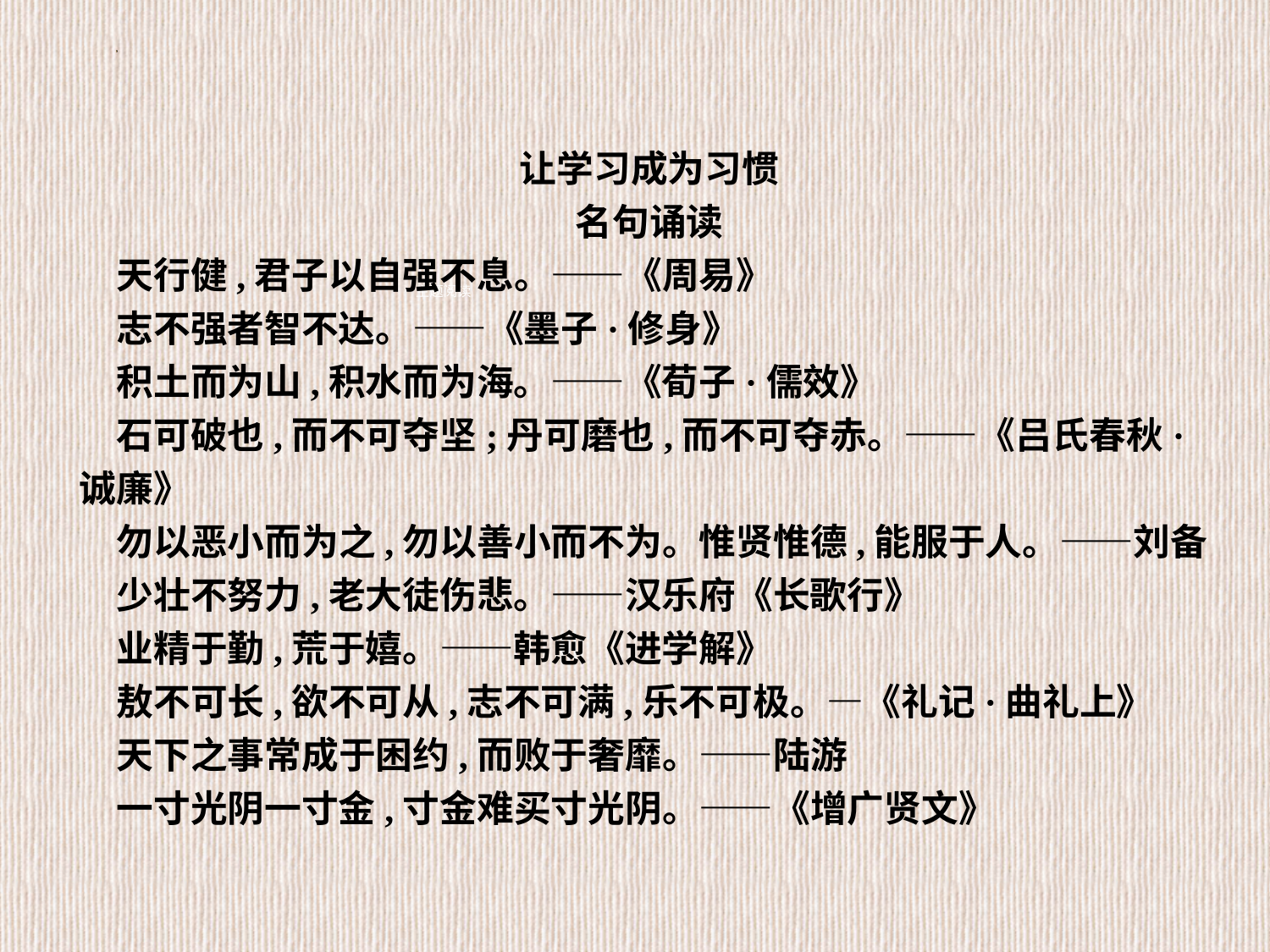

让学习成为习惯
名句诵读
天行健,君子以自强不息。——《周易》
志不强者智不达。——《墨子·修身》
积土而为山,积水而为海。——《荀子·儒效》
石可破也,而不可夺坚;丹可磨也,而不可夺赤。——《吕氏春秋·诚廉》
勿以恶小而为之,勿以善小而不为。惟贤惟德,能服于人。——刘备
少壮不努力,老大徒伤悲。——汉乐府《长歌行》
业精于勤,荒于嬉。——韩愈《进学解》
敖不可长,欲不可从,志不可满,乐不可极。—《礼记·曲礼上》
天下之事常成于困约,而败于奢靡。——陆游
一寸光阴一寸金,寸金难买寸光阴。——《增广贤文》
主题阅读